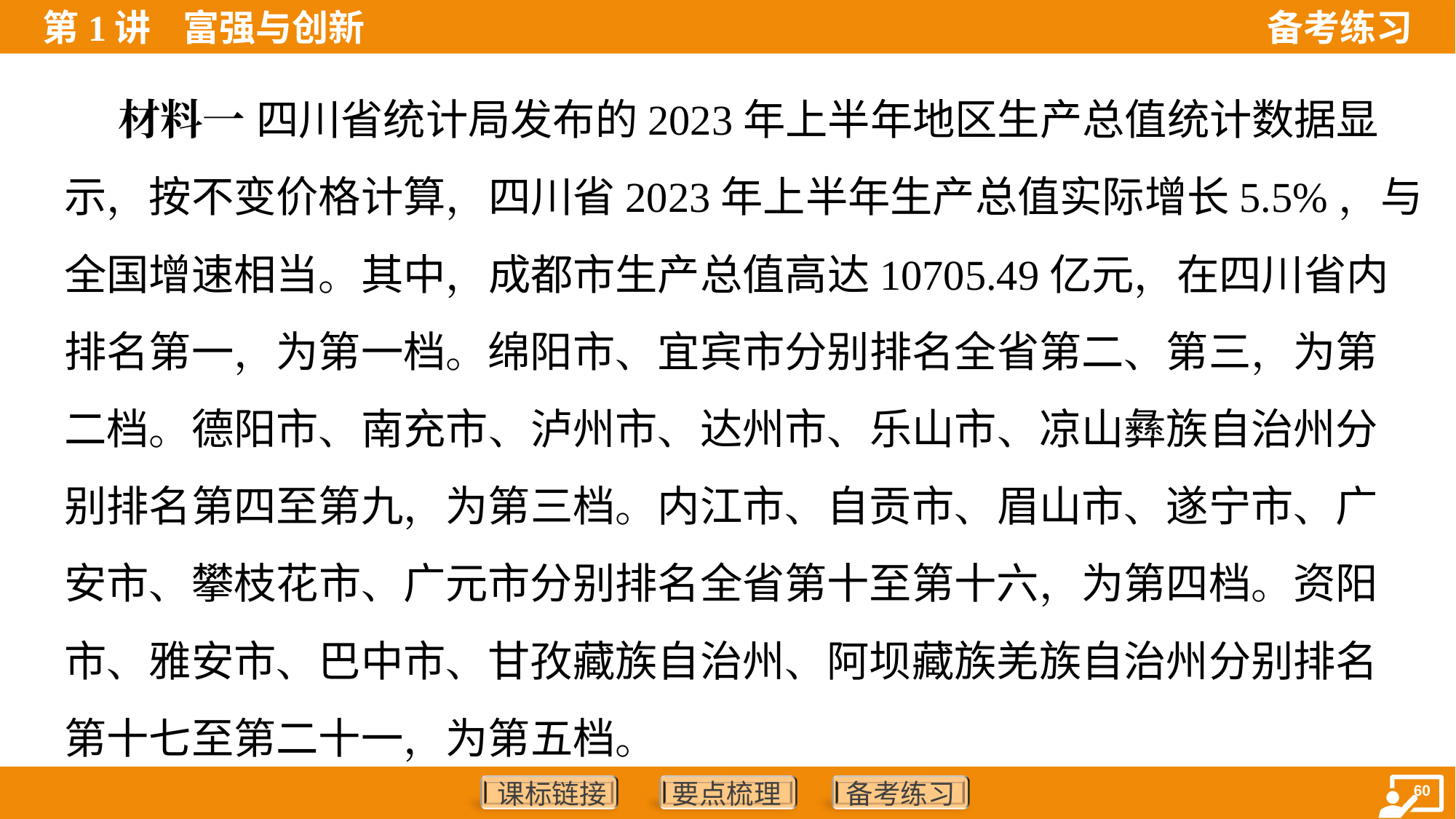

材料一 四川省统计局发布的2023年上半年地区生产总值统计数据显
示，按不变价格计算，四川省2023年上半年生产总值实际增长5.5%，与
全国增速相当。其中，成都市生产总值高达10705.49亿元，在四川省内
排名第一，为第一档。绵阳市、宜宾市分别排名全省第二、第三，为第
二档。德阳市、南充市、泸州市、达州市、乐山市、凉山彝族自治州分
别排名第四至第九，为第三档。内江市、自贡市、眉山市、遂宁市、广
安市、攀枝花市、广元市分别排名全省第十至第十六，为第四档。资阳
市、雅安市、巴中市、甘孜藏族自治州、阿坝藏族羌族自治州分别排名
第十七至第二十一，为第五档。